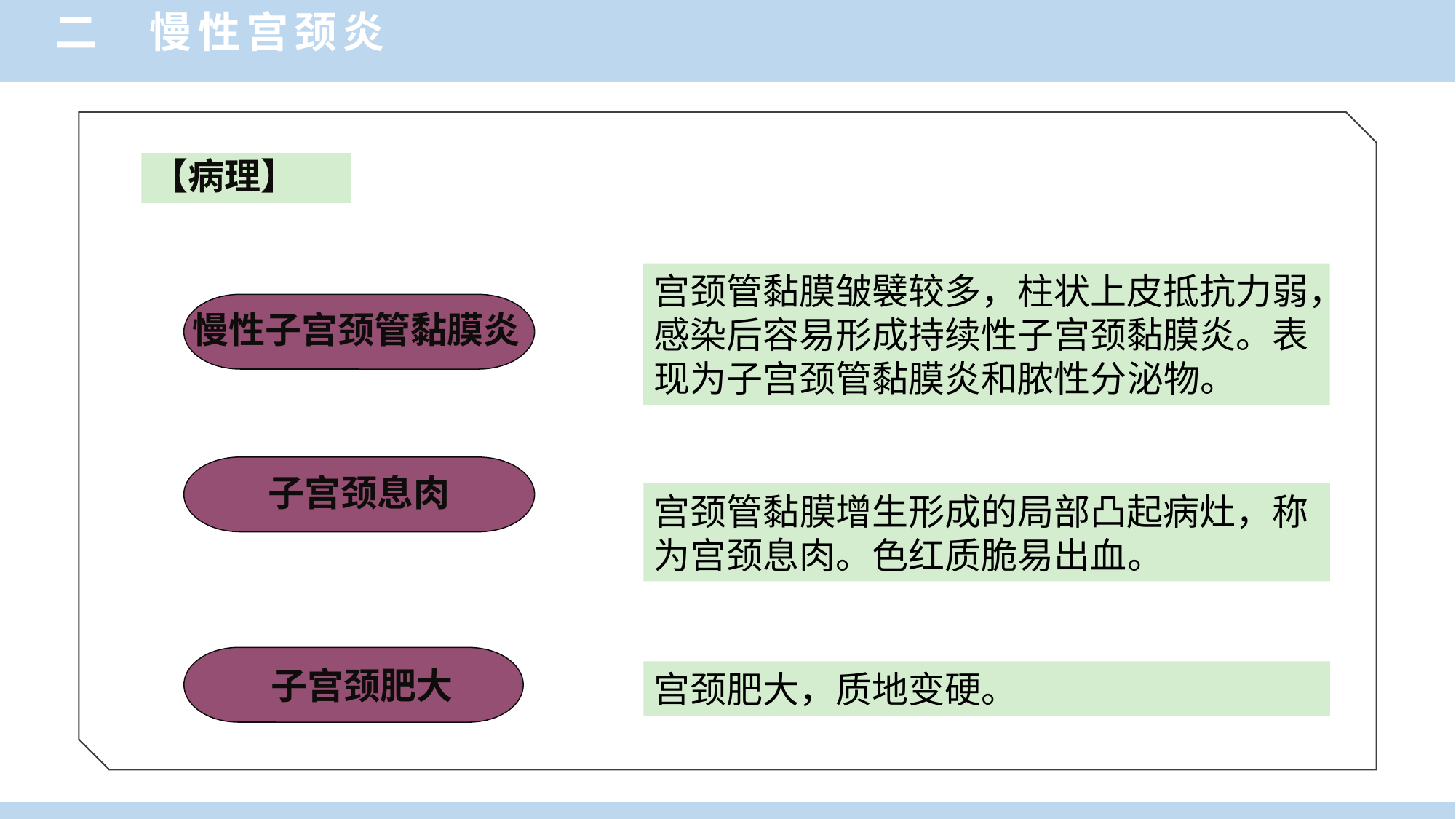

二   慢性宫颈炎

【病理】
宫颈管黏膜皱襞较多，柱状上皮抵抗力弱，感染后容易形成持续性子宫颈黏膜炎。表现为子宫颈管黏膜炎和脓性分泌物。
慢性子宫颈管黏膜炎
子宫颈息肉
宫颈管黏膜增生形成的局部凸起病灶，称为宫颈息肉。色红质脆易出血。
 子宫颈肥大
宫颈肥大，质地变硬。